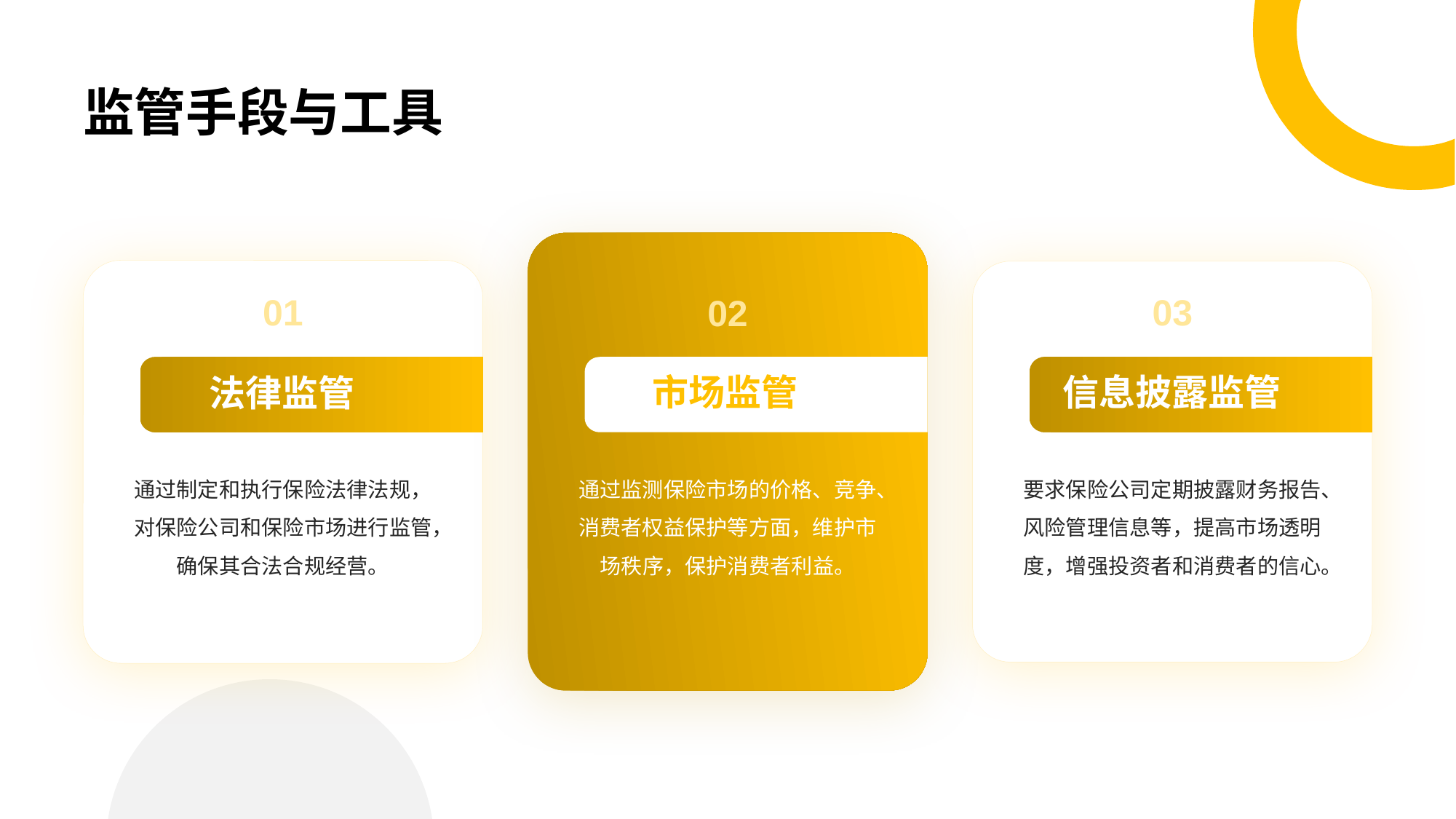

# 监管手段与工具

01
02
03
市场监管
信息披露监管
法律监管
通过制定和执行保险法律法规，对保险公司和保险市场进行监管，确保其合法合规经营。
通过监测保险市场的价格、竞争、消费者权益保护等方面，维护市场秩序，保护消费者利益。
要求保险公司定期披露财务报告、风险管理信息等，提高市场透明度，增强投资者和消费者的信心。